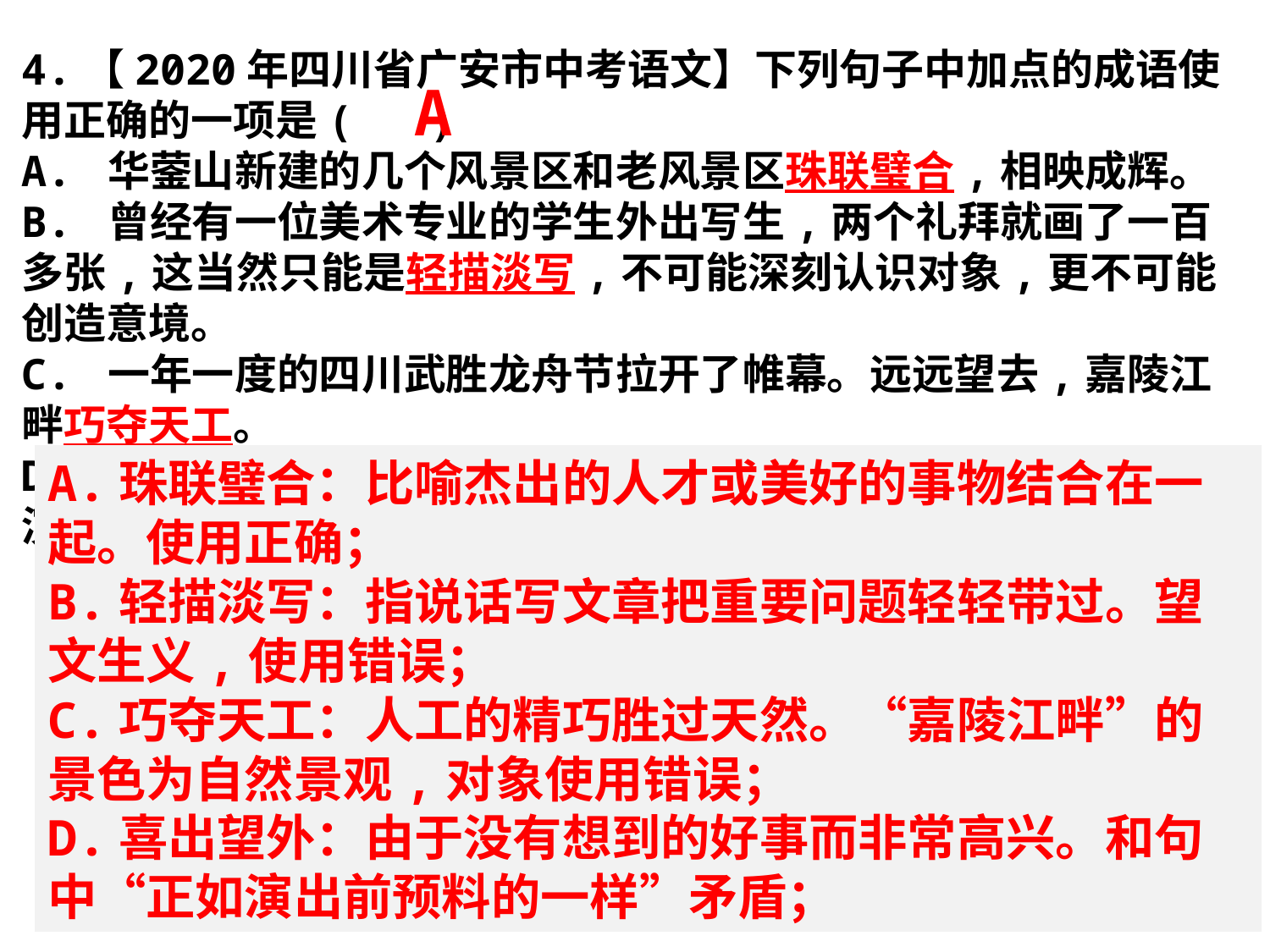

4.【2020年四川省广安市中考语文】下列句子中加点的成语使用正确的一项是(   )
A. 华蓥山新建的几个风景区和老风景区珠联璧合,相映成辉。
B. 曾经有一位美术专业的学生外出写生,两个礼拜就画了一百多张,这当然只能是轻描淡写,不可能深刻认识对象,更不可能创造意境。
C. 一年一度的四川武胜龙舟节拉开了帷幕。远远望去,嘉陵江畔巧夺天工。
D. 正如演出前预料的一样,初三(1)班的同学将话剧《屈原》演绎得荡气回肠,这让班主任喜出望外。
A
A.珠联璧合：比喻杰出的人才或美好的事物结合在一起。使用正确；
B.轻描淡写：指说话写文章把重要问题轻轻带过。望文生义,使用错误；
C.巧夺天工：人工的精巧胜过天然。“嘉陵江畔”的景色为自然景观,对象使用错误；
D.喜出望外：由于没有想到的好事而非常高兴。和句中“正如演出前预料的一样”矛盾；